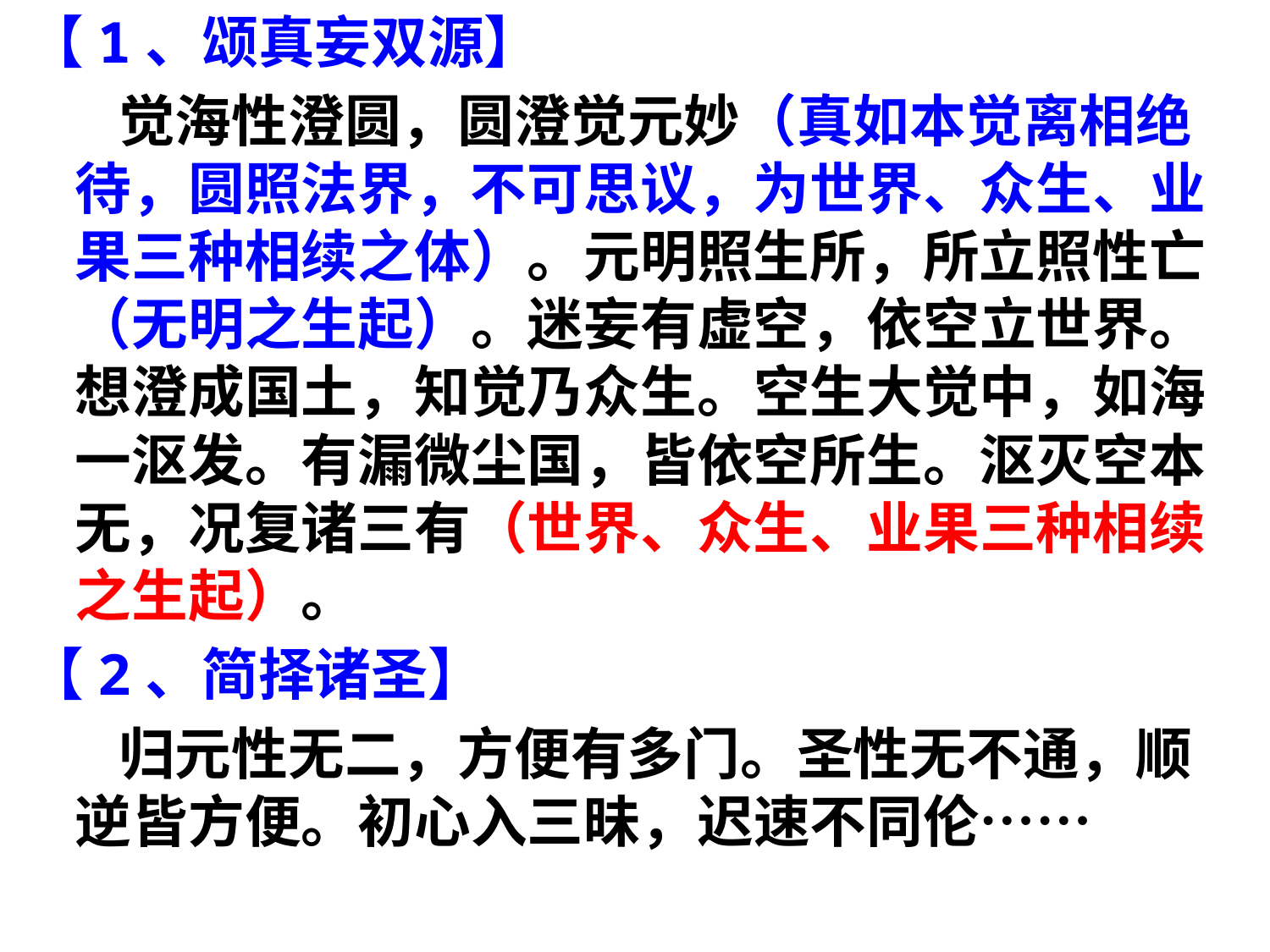

【1、颂真妄双源】
      觉海性澄圆，圆澄觉元妙（真如本觉离相绝待，圆照法界，不可思议，为世界、众生、业果三种相续之体）。元明照生所，所立照性亡（无明之生起）。迷妄有虚空，依空立世界。想澄成国土，知觉乃众生。空生大觉中，如海一沤发。有漏微尘国，皆依空所生。沤灭空本无，况复诸三有（世界、众生、业果三种相续之生起）。
【2、简择诸圣】
      归元性无二，方便有多门。圣性无不通，顺逆皆方便。初心入三昧，迟速不同伦……